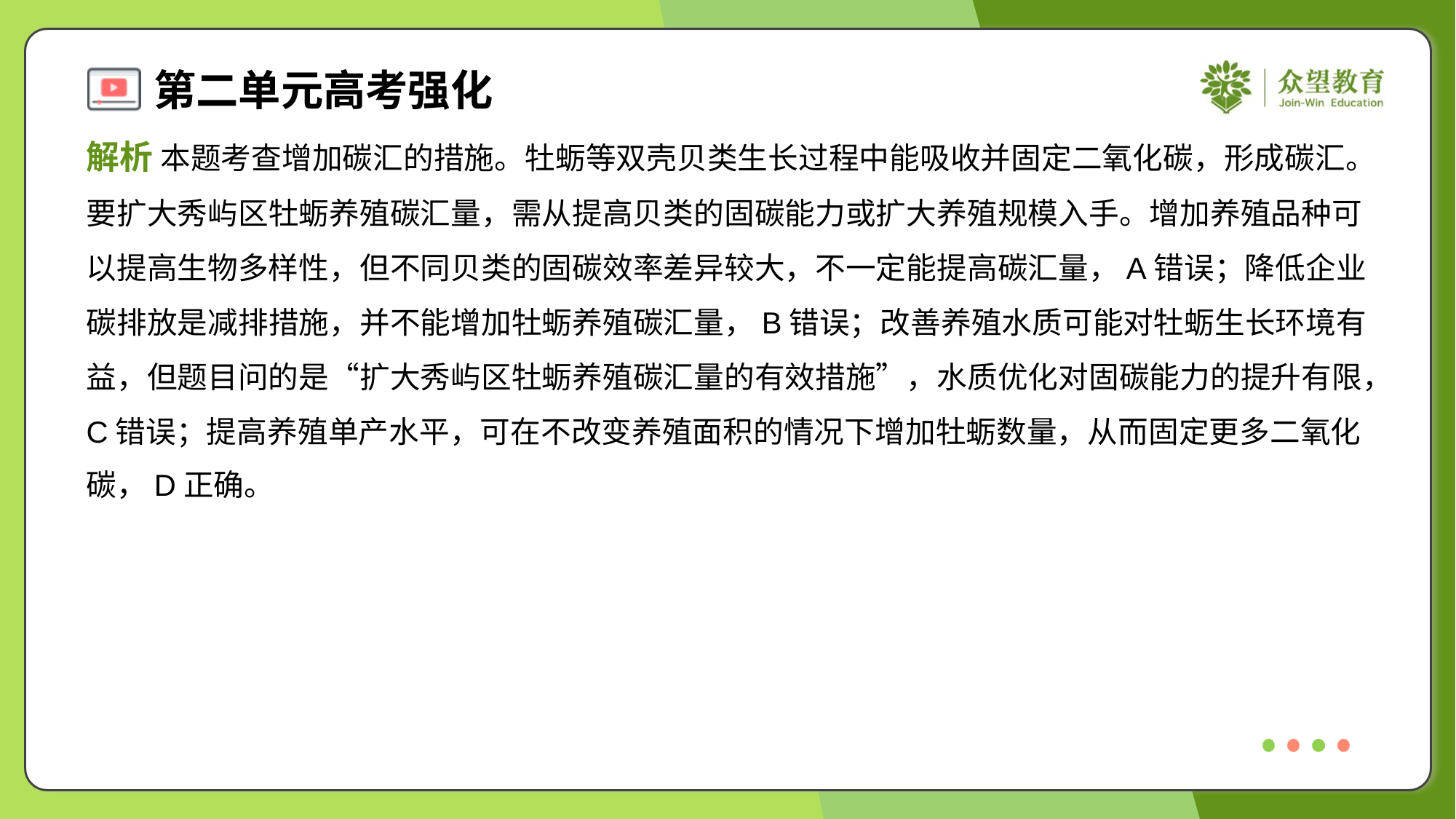

解析 本题考查增加碳汇的措施。牡蛎等双壳贝类生长过程中能吸收并固定二氧化碳，形成碳汇。
要扩大秀屿区牡蛎养殖碳汇量，需从提高贝类的固碳能力或扩大养殖规模入手。增加养殖品种可
以提高生物多样性，但不同贝类的固碳效率差异较大，不一定能提高碳汇量，A错误；降低企业
碳排放是减排措施，并不能增加牡蛎养殖碳汇量，B错误；改善养殖水质可能对牡蛎生长环境有
益，但题目问的是“扩大秀屿区牡蛎养殖碳汇量的有效措施”，水质优化对固碳能力的提升有限，
C错误；提高养殖单产水平，可在不改变养殖面积的情况下增加牡蛎数量，从而固定更多二氧化
碳，D正确。